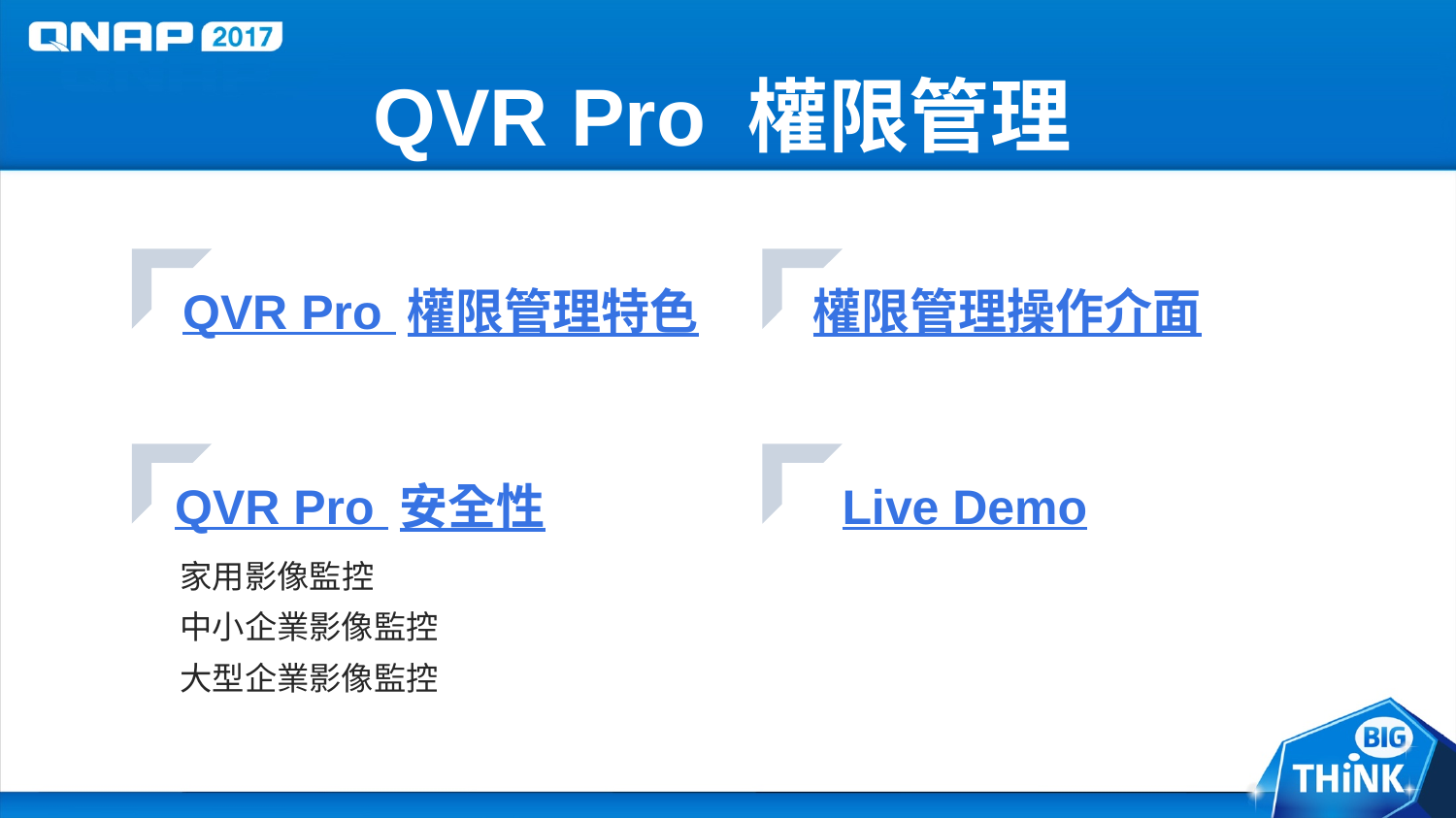

# QVR Pro 權限管理

QVR Pro 權限管理特色

權限管理操作介面

QVR Pro 安全性
家用影像監控
中小企業影像監控
大型企業影像監控

Live Demo